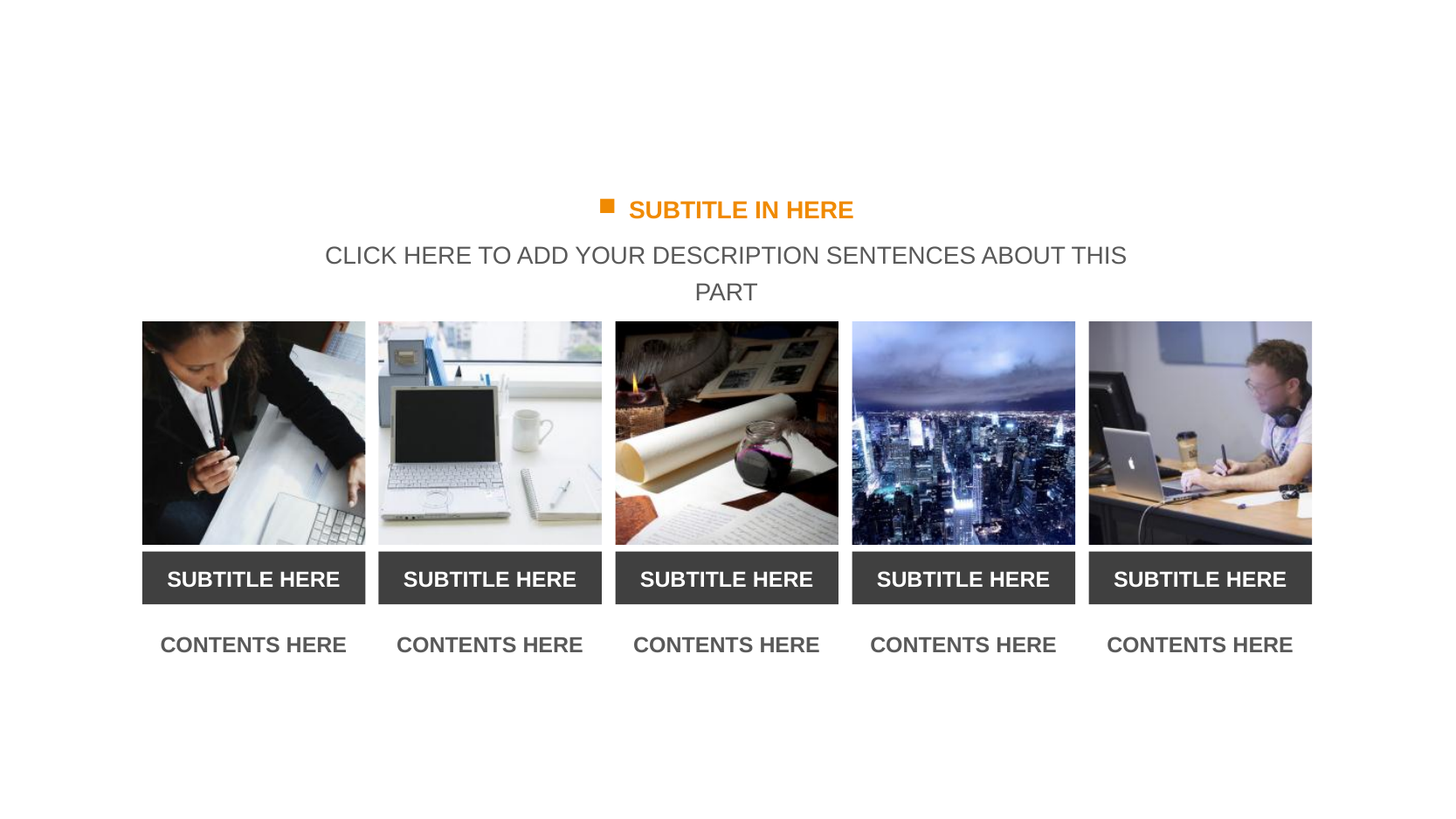

SUBTITLE IN HERE
CLICK HERE TO ADD YOUR DESCRIPTION SENTENCES ABOUT THIS PART

SUBTITLE HERE
SUBTITLE HERE
SUBTITLE HERE
SUBTITLE HERE
SUBTITLE HERE
CONTENTS HERE
CONTENTS HERE
CONTENTS HERE
CONTENTS HERE
CONTENTS HERE
延时符